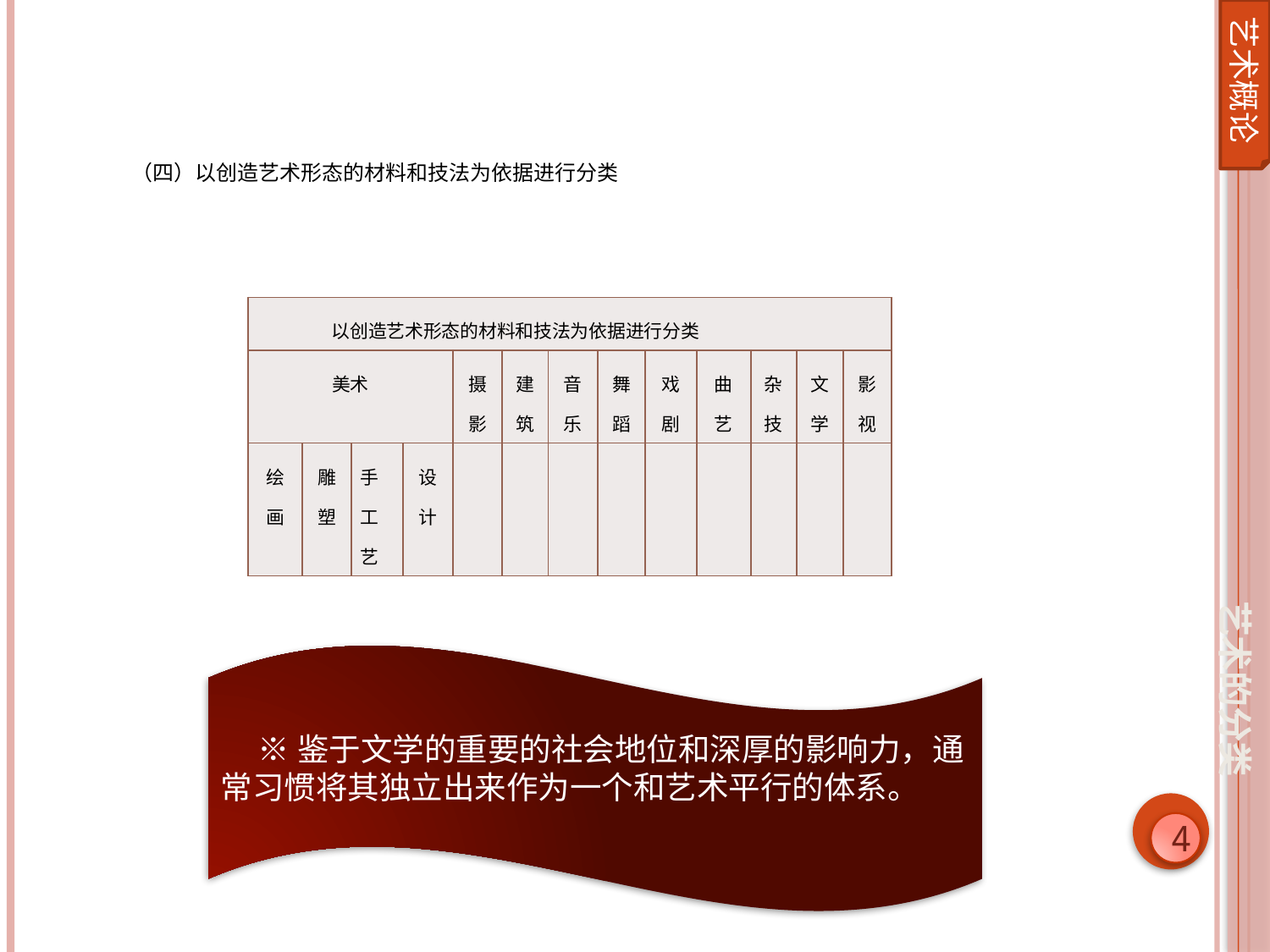

艺术概论
（四）以创造艺术形态的材料和技法为依据进行分类
| 以创造艺术形态的材料和技法为依据进行分类 |  |  |  |  |  |  |  |  |  |  |  |  |
| --- | --- | --- | --- | --- | --- | --- | --- | --- | --- | --- | --- | --- |
| 美术 |  |  |  | 摄影 | 建筑 | 音乐 | 舞蹈 | 戏剧 | 曲艺 | 杂技 | 文学 | 影视 |
| 绘画 | 雕塑 | 手工艺 | 设计 |  |  |  |  |  |  |  |  |  |
艺术的分类

※鉴于文学的重要的社会地位和深厚的影响力，通常习惯将其独立出来作为一个和艺术平行的体系。
4